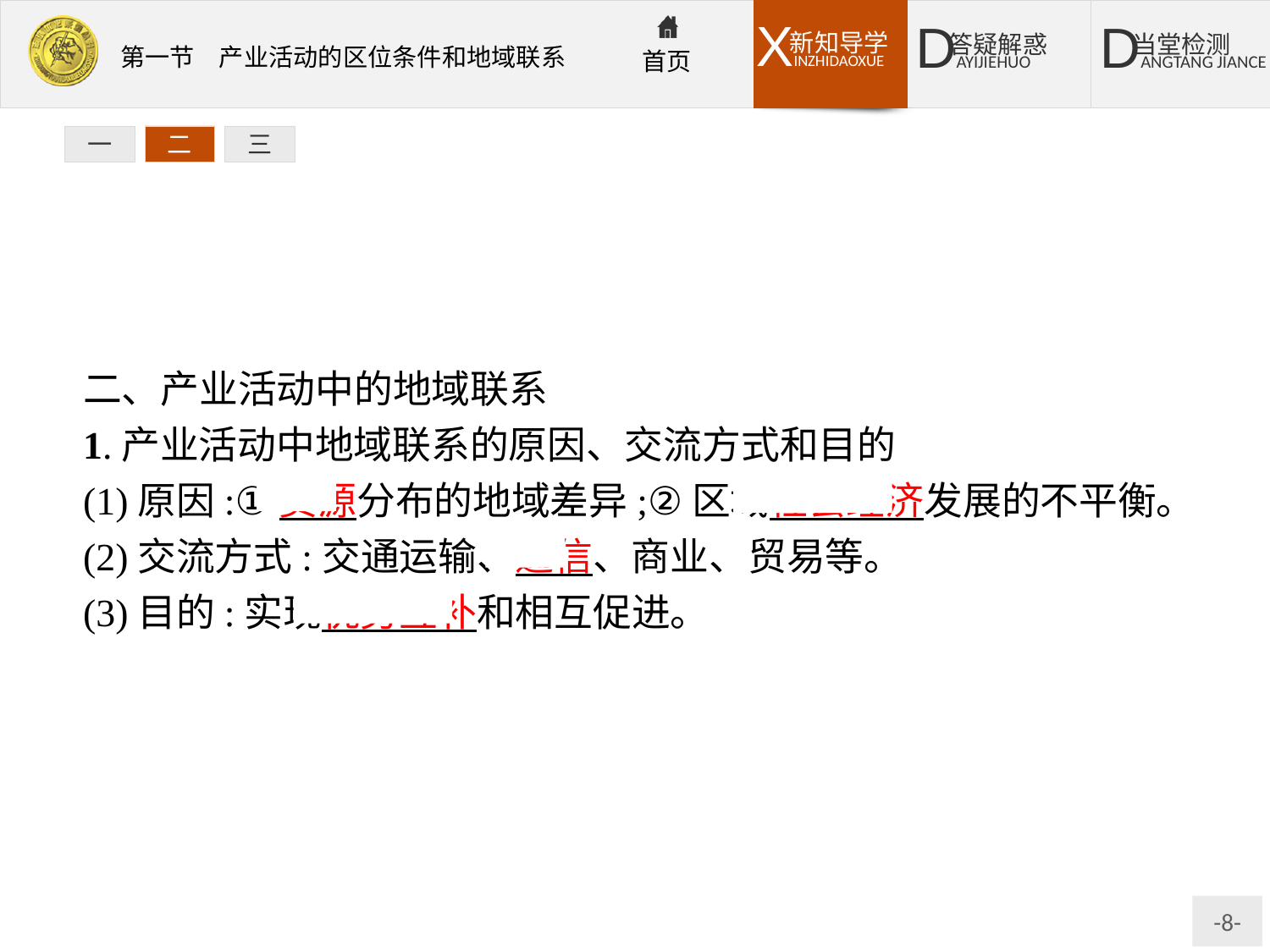

一
二
三
二、产业活动中的地域联系
1.产业活动中地域联系的原因、交流方式和目的
(1)原因:①资源分布的地域差异;②区域社会经济发展的不平衡。
(2)交流方式:交通运输、通信、商业、贸易等。
(3)目的:实现优势互补和相互促进。